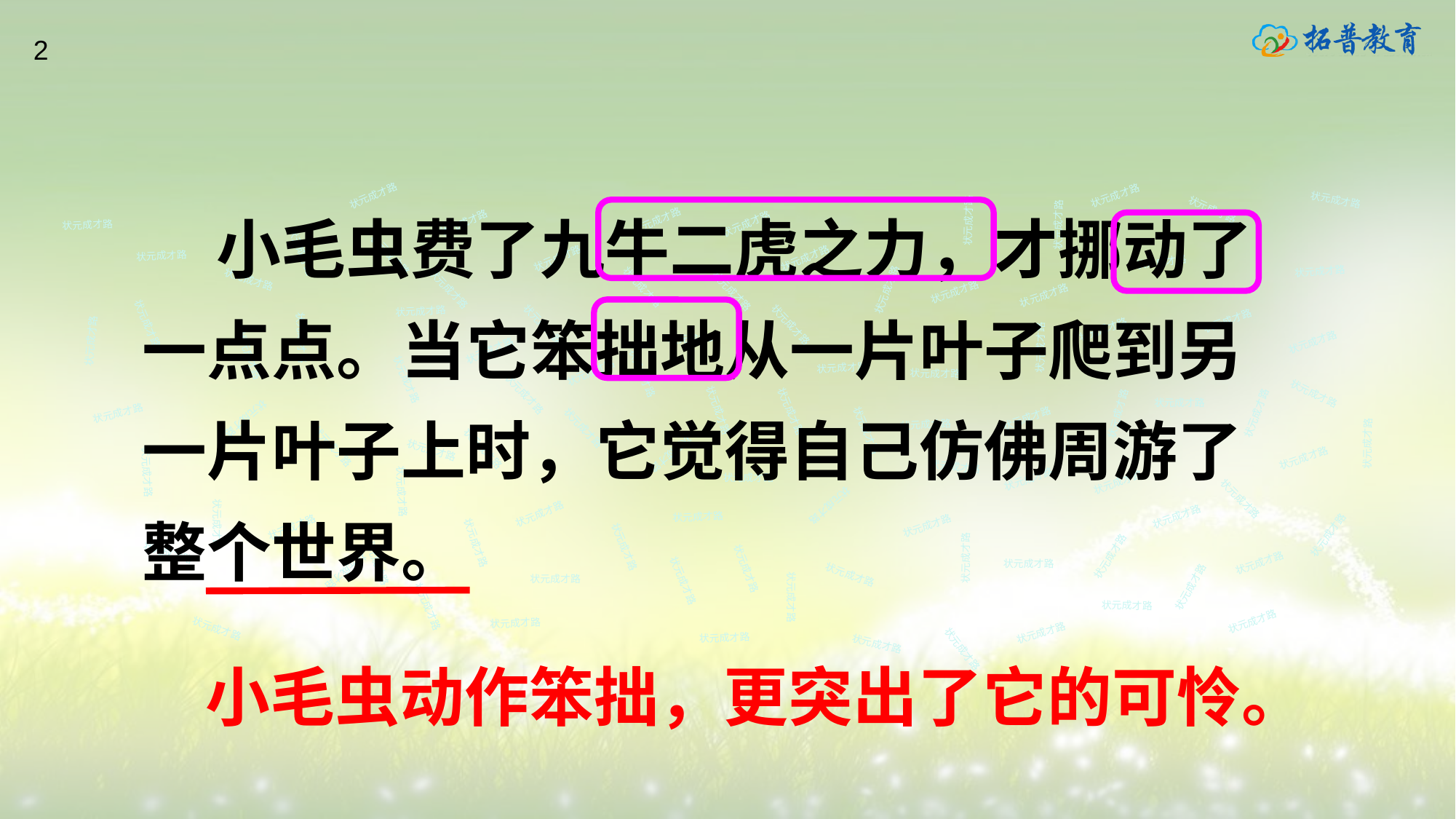

2
    小毛虫费了九牛二虎之力，才挪动了一点点。当它笨拙地从一片叶子爬到另一片叶子上时，它觉得自己仿佛周游了整个世界。
状元成才路
状元成才路
状元成才路
状元成才路

状元成才路
状元成才路
状元成才路
状元成才路

状元成才路
状元成才路
状元成才路
状元成才路
状元成才路
状元成才路
状元成才路
状元成才路
状元成才路
状元成才路
状元成才路
状元成才路
状元成才路
状元成才路
状元成才路
状元成才路
状元成才路

状元成才路
状元成才路
状元成才路
状元成才路
状元成才路
状元成才路
状元成才路
状元成才路
状元成才路
状元成才路
状元成才路
状元成才路
状元成才路
状元成才路
状元成才路
状元成才路
状元成才路
状元成才路
状元成才路
状元成才路
状元成才路
状元成才路
状元成才路
状元成才路
状元成才路
状元成才路
状元成才路
状元成才路
状元成才路
状元成才路
状元成才路
状元成才路
状元成才路
状元成才路
状元成才路
状元成才路
状元成才路
状元成才路
状元成才路
状元成才路
状元成才路
状元成才路
状元成才路
状元成才路
状元成才路
状元成才路
状元成才路
状元成才路
状元成才路
状元成才路
状元成才路
状元成才路
状元成才路
状元成才路
状元成才路
状元成才路
状元成才路
状元成才路
状元成才路
状元成才路
状元成才路
状元成才路
状元成才路
状元成才路
状元成才路
状元成才路
状元成才路
状元成才路
状元成才路
状元成才路
状元成才路
状元成才路
状元成才路
小毛虫动作笨拙，更突出了它的可怜。
状元成才路
状元成才路